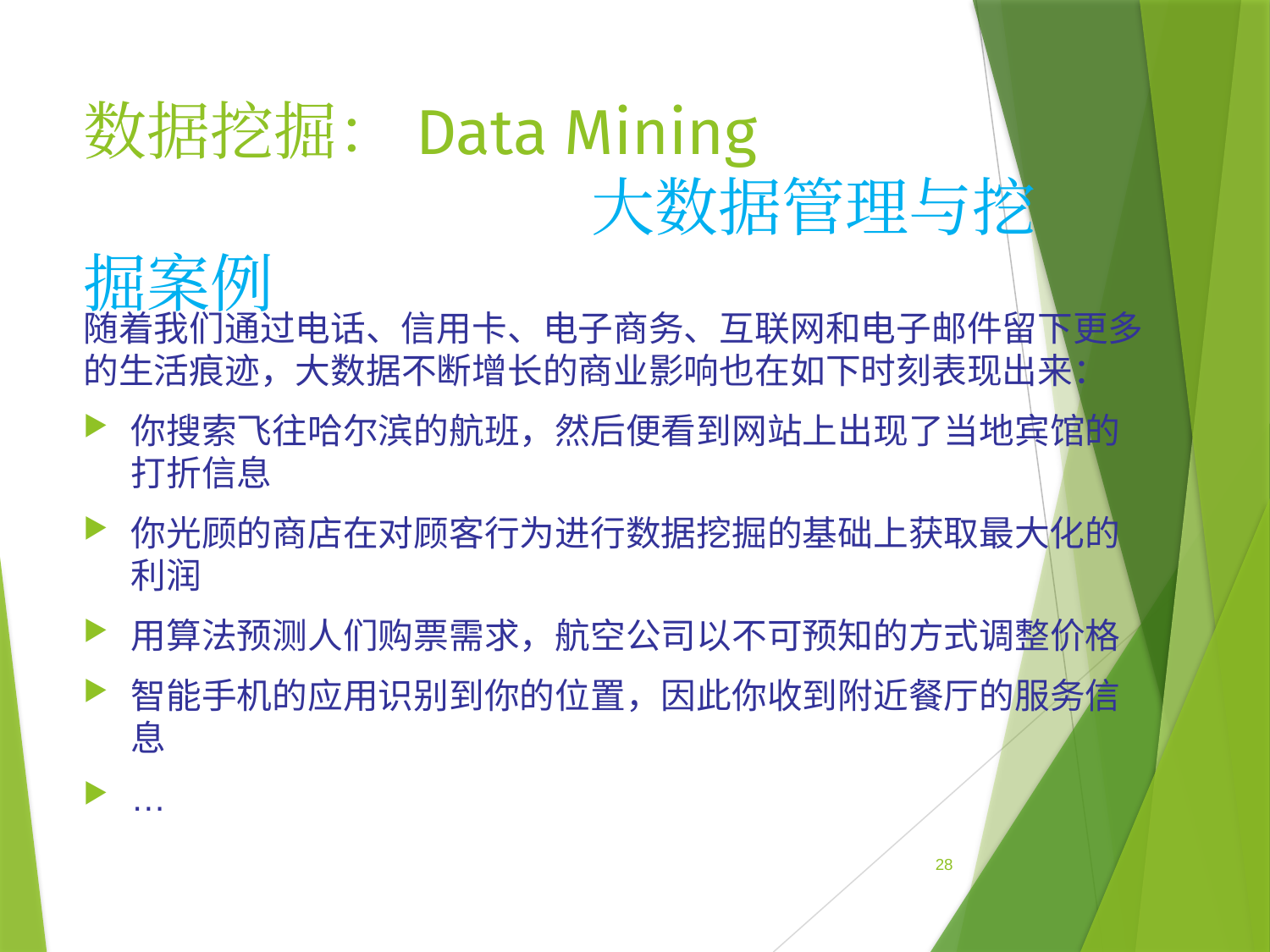

# 数据挖掘：Data Mining 大数据管理与挖掘案例
随着我们通过电话、信用卡、电子商务、互联网和电子邮件留下更多的生活痕迹，大数据不断增长的商业影响也在如下时刻表现出来：
你搜索飞往哈尔滨的航班，然后便看到网站上出现了当地宾馆的打折信息
你光顾的商店在对顾客行为进行数据挖掘的基础上获取最大化的利润
用算法预测人们购票需求，航空公司以不可预知的方式调整价格
智能手机的应用识别到你的位置，因此你收到附近餐厅的服务信息
…

28